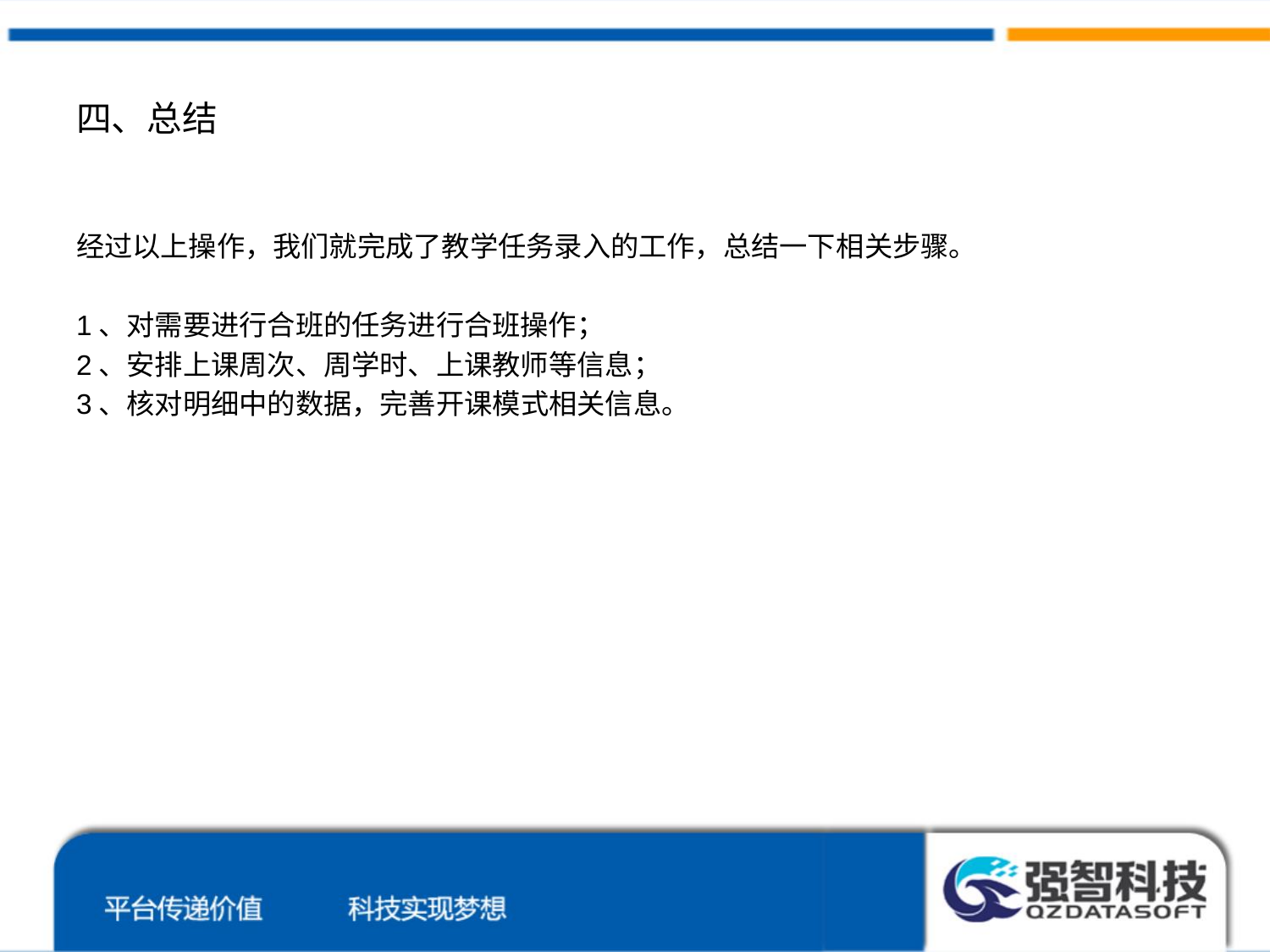

# 四、总结
经过以上操作，我们就完成了教学任务录入的工作，总结一下相关步骤。

1、对需要进行合班的任务进行合班操作；
2、安排上课周次、周学时、上课教师等信息；
3、核对明细中的数据，完善开课模式相关信息。